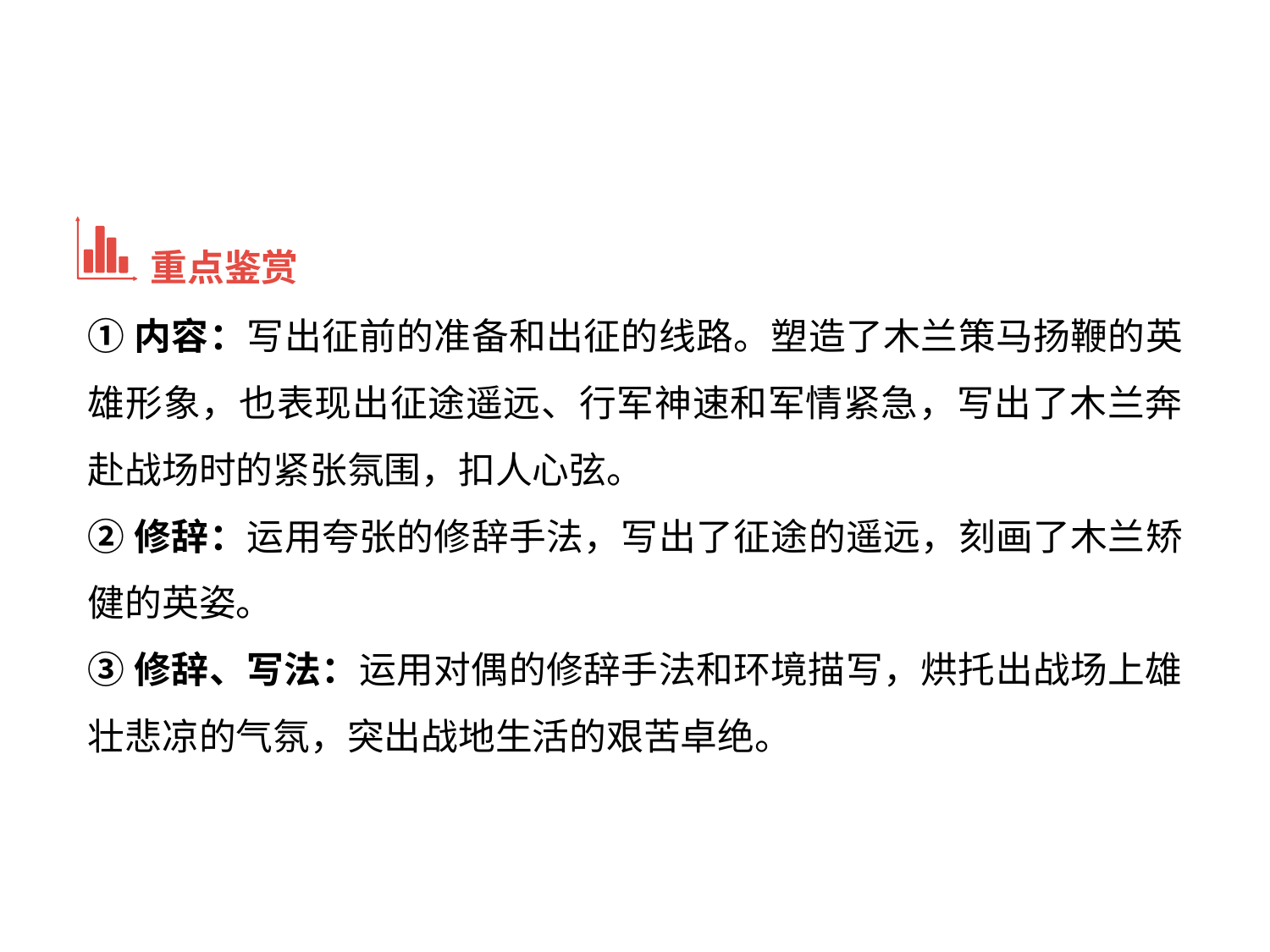

重点鉴赏
①内容：写出征前的准备和出征的线路。塑造了木兰策马扬鞭的英雄形象，也表现出征途遥远、行军神速和军情紧急，写出了木兰奔赴战场时的紧张氛围，扣人心弦。
②修辞：运用夸张的修辞手法，写出了征途的遥远，刻画了木兰矫健的英姿。
③修辞、写法：运用对偶的修辞手法和环境描写，烘托出战场上雄壮悲凉的气氛，突出战地生活的艰苦卓绝。